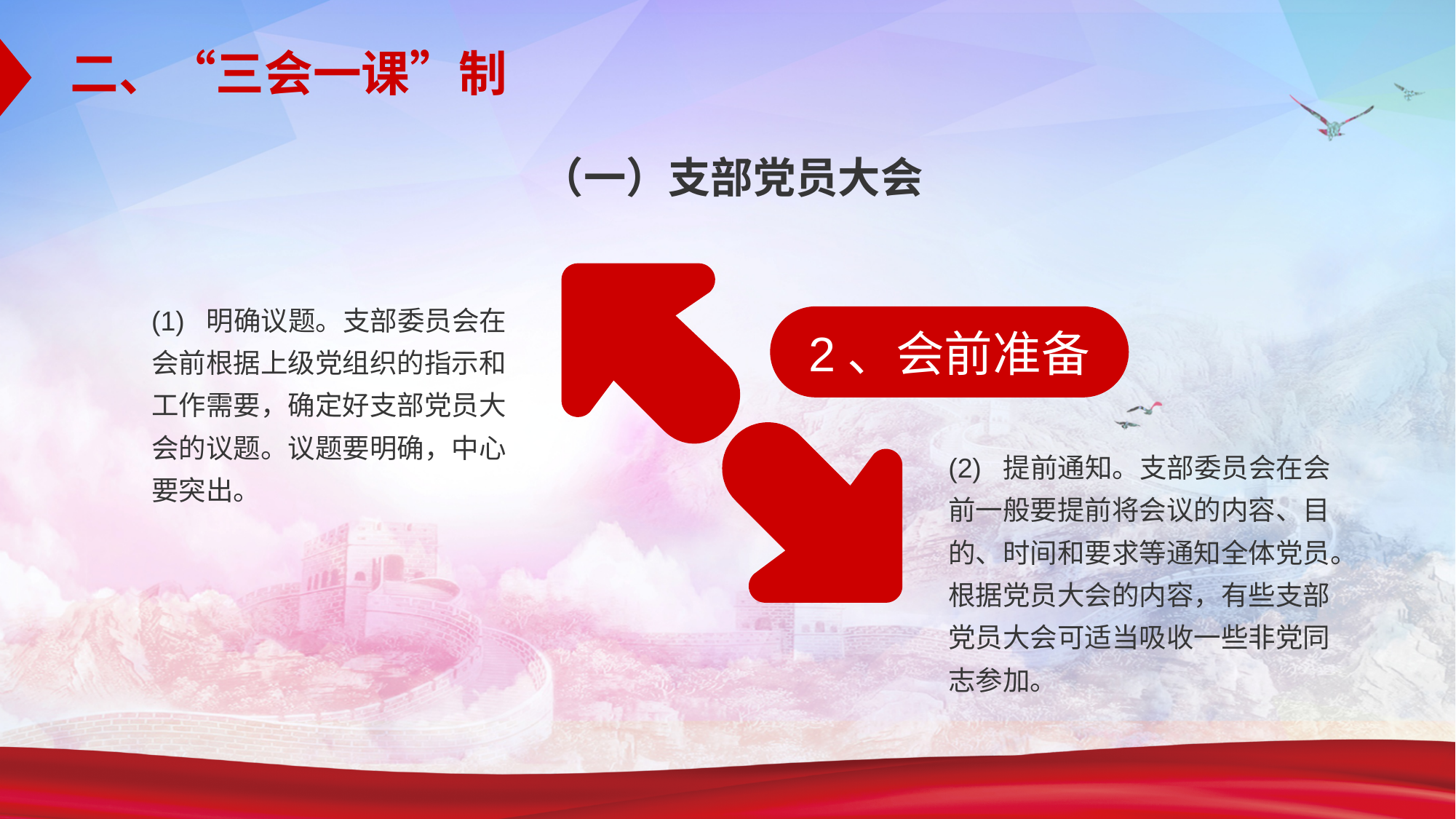

二、“三会一课”制

（一）支部党员大会

(1)  明确议题。支部委员会在会前根据上级党组织的指示和工作需要，确定好支部党员大会的议题。议题要明确，中心要突出。
2、会前准备
(2)  提前通知。支部委员会在会前一般要提前将会议的内容、目的、时间和要求等通知全体党员。根据党员大会的内容，有些支部党员大会可适当吸收一些非党同志参加。